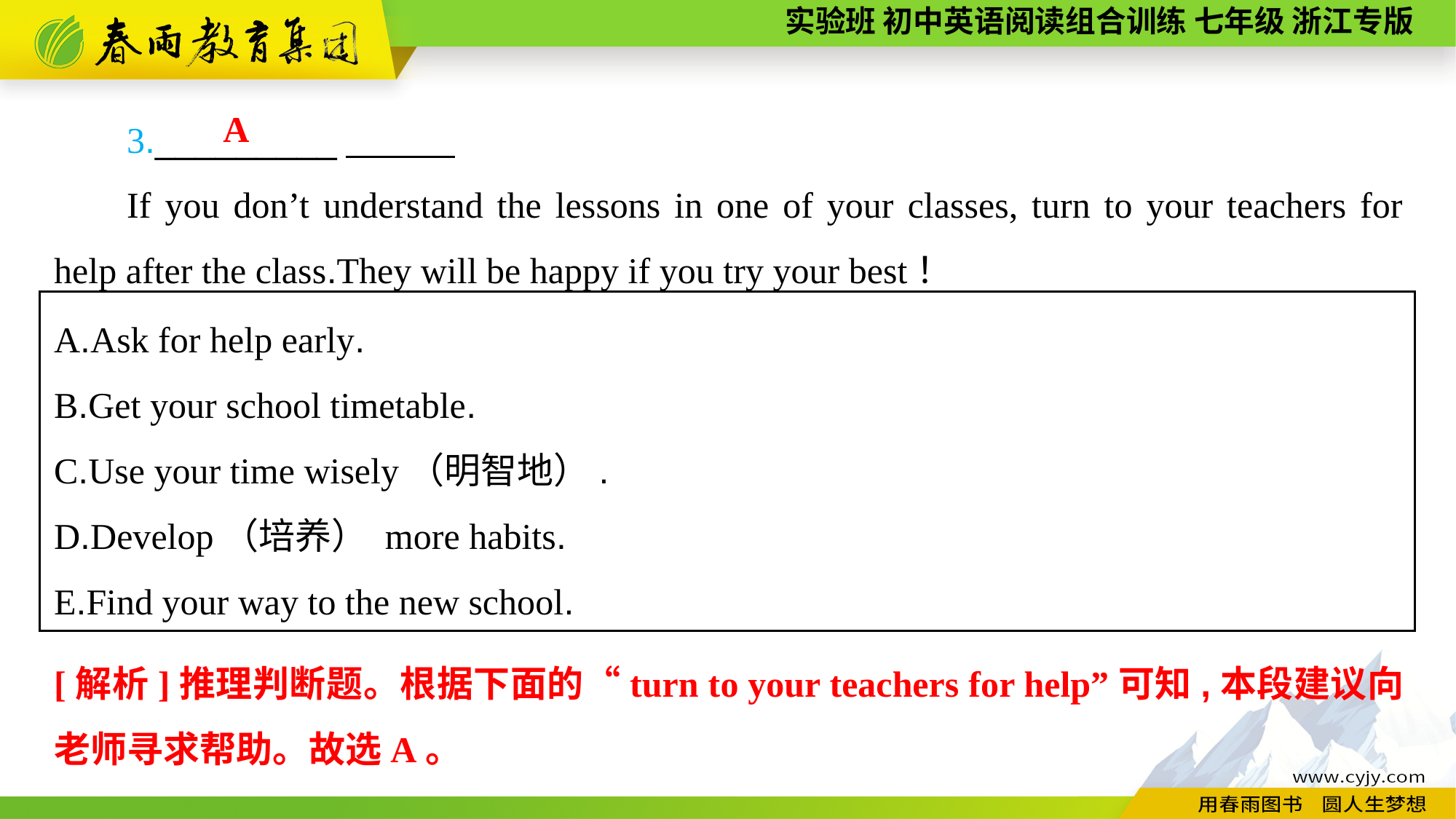

3._________
If you don’t understand the lessons in one of your classes, turn to your teachers for help after the class.They will be happy if you try your best！
A
A.Ask for help early.
B.Get your school timetable.
C.Use your time wisely（明智地）.
D.Develop（培养） more habits.
E.Find your way to the new school.

[解析]推理判断题。根据下面的“turn to your teachers for help”可知,本段建议向老师寻求帮助。故选A。